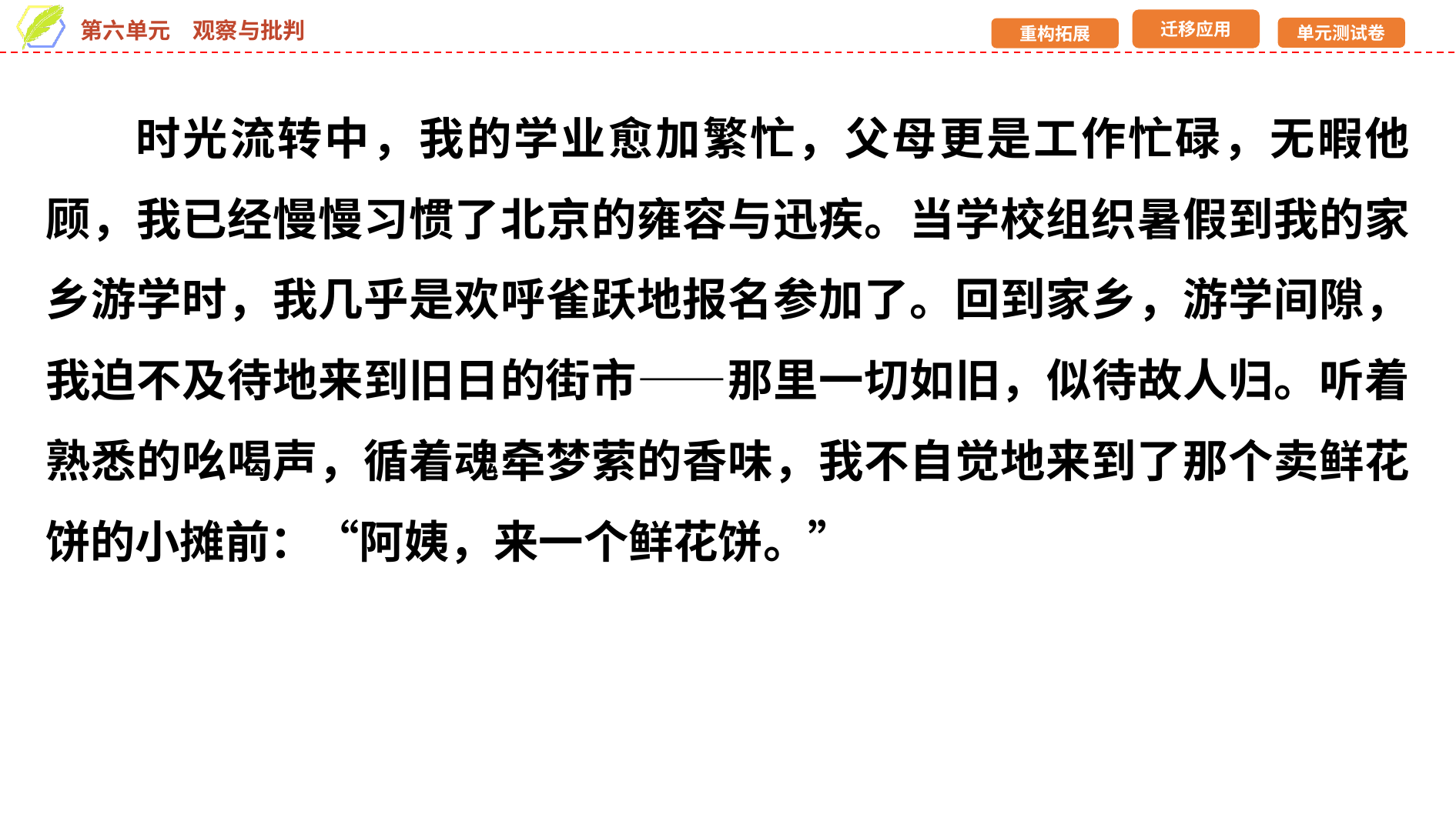

时光流转中，我的学业愈加繁忙，父母更是工作忙碌，无暇他顾，我已经慢慢习惯了北京的雍容与迅疾。当学校组织暑假到我的家乡游学时，我几乎是欢呼雀跃地报名参加了。回到家乡，游学间隙，我迫不及待地来到旧日的街市——那里一切如旧，似待故人归。听着熟悉的吆喝声，循着魂牵梦萦的香味，我不自觉地来到了那个卖鲜花饼的小摊前：“阿姨，来一个鲜花饼。”